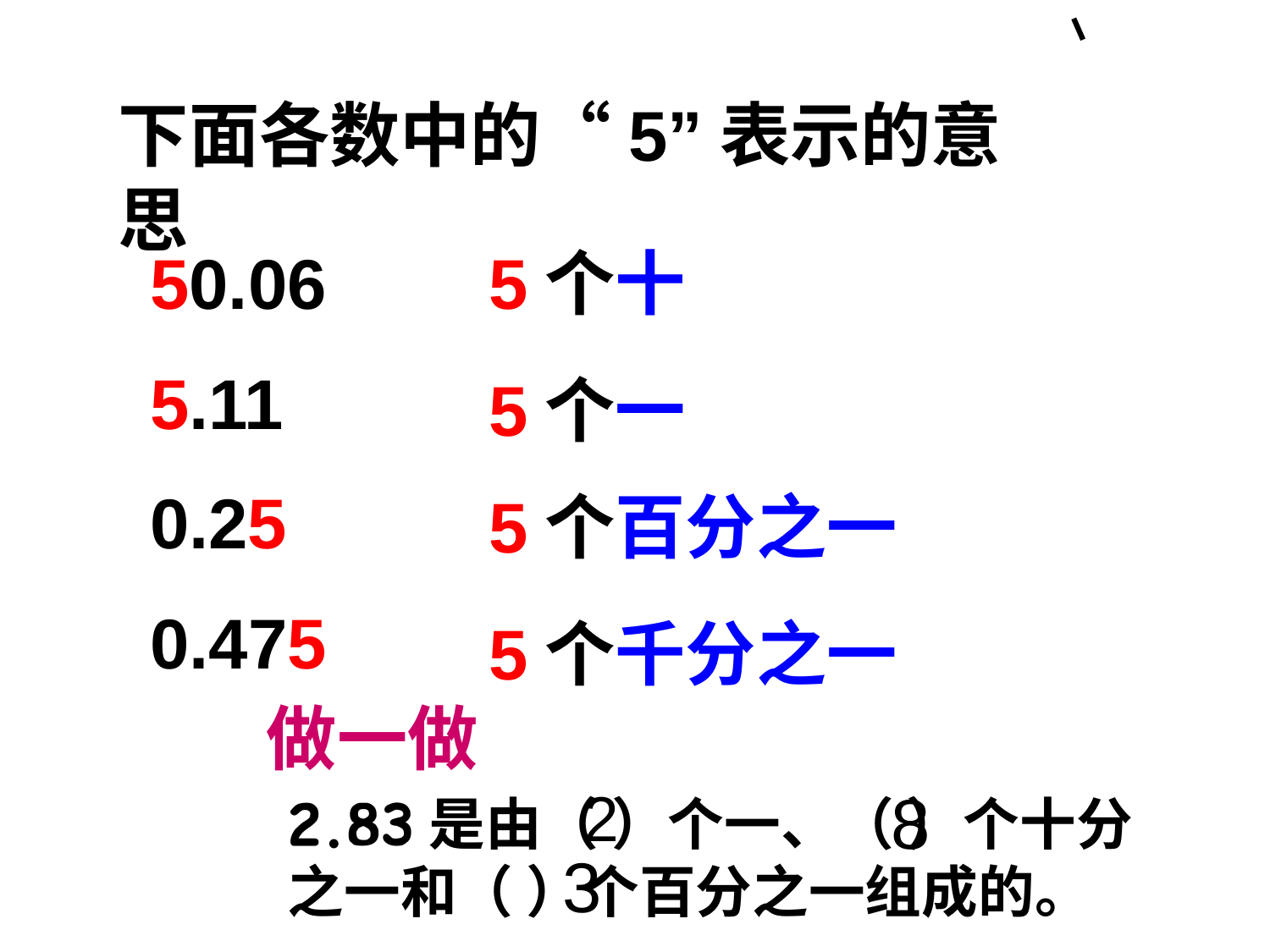

下面各数中的“5”表示的意思
50.06
5.11
0.25
0.475
5个十
5个一
5个百分之一
5个千分之一
做一做

2
8
2.83是由（ ）个一、（ ）个十分之一和（ ）个百分之一组成的。
3